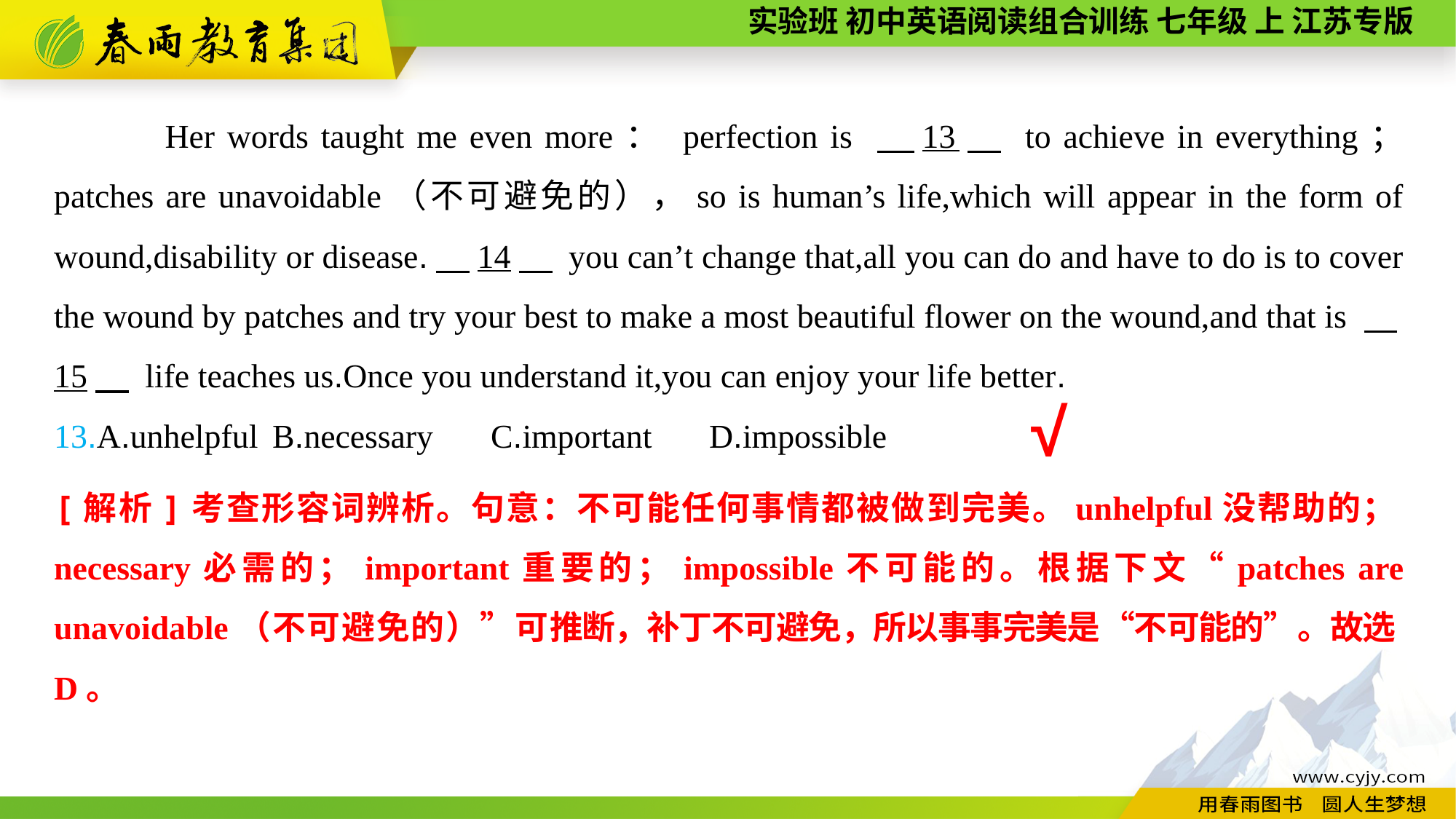

Her words taught me even more： perfection is 　13　 to achieve in everything； patches are unavoidable（不可避免的），so is human’s life,which will appear in the form of wound,disability or disease.　14　 you can’t change that,all you can do and have to do is to cover the wound by patches and try your best to make a most beautiful flower on the wound,and that is 　15　 life teaches us.Once you understand it,you can enjoy your life better.
13.A.unhelpful	B.necessary	C.important	D.impossible
√
[解析]考查形容词辨析。句意：不可能任何事情都被做到完美。unhelpful没帮助的；necessary必需的；important重要的；impossible不可能的。根据下文“patches are unavoidable（不可避免的）”可推断，补丁不可避免，所以事事完美是“不可能的”。故选D。